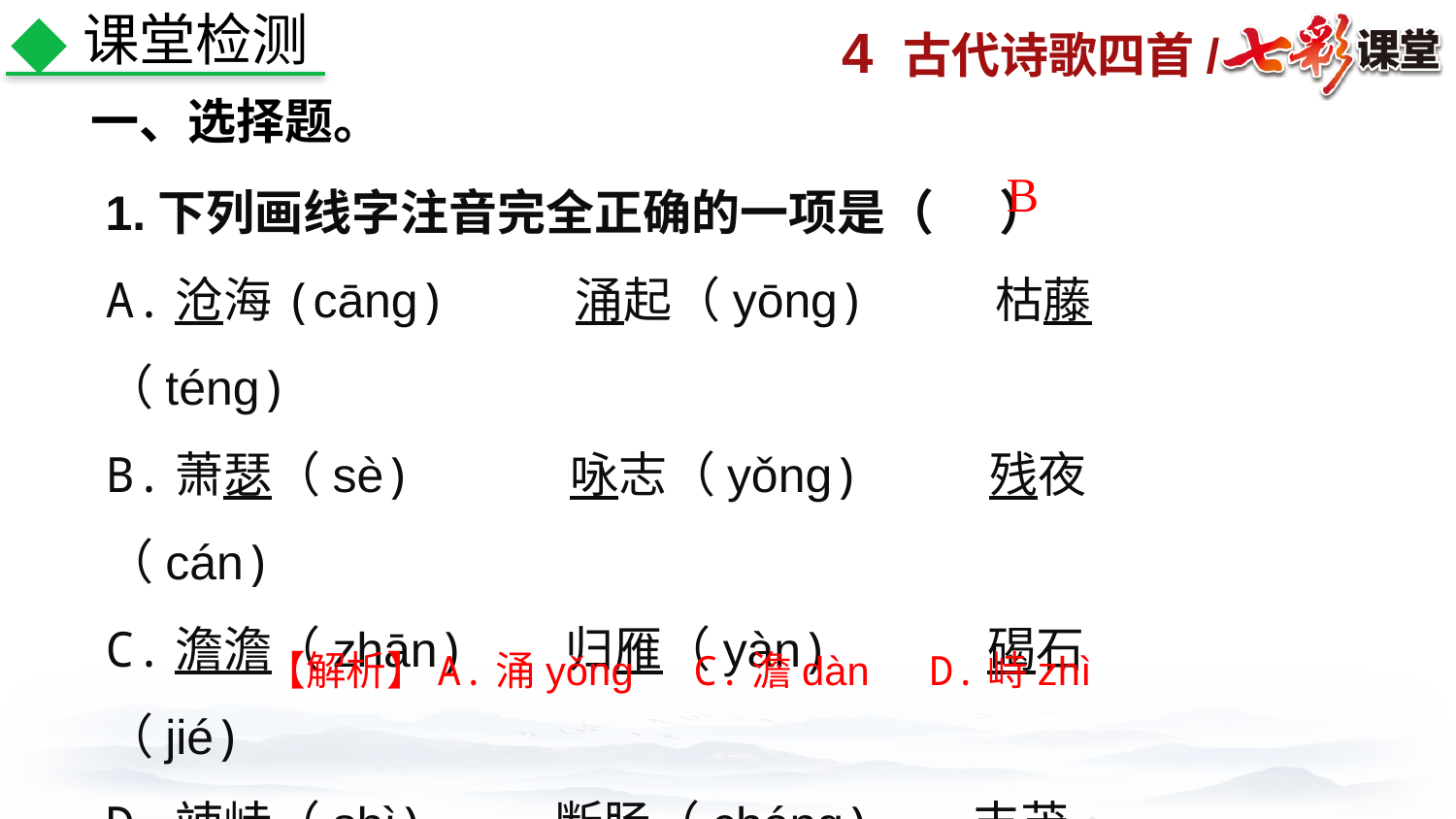

课堂检测

一、选择题。
1.下列画线字注音完全正确的一项是（      ）
A.沧海(cāng)    涌起（yōng)    枯藤（téng)
B.萧瑟（sè)     咏志（yǒng)    残夜（cán)
C.澹澹（zhān)   归雁（yàn)     碣石（jié)
D.竦峙（shì)    断肠（cháng)   丰茂（mào)
B
  【解析】A.涌yǒng   C.澹dàn   D.峙zhì